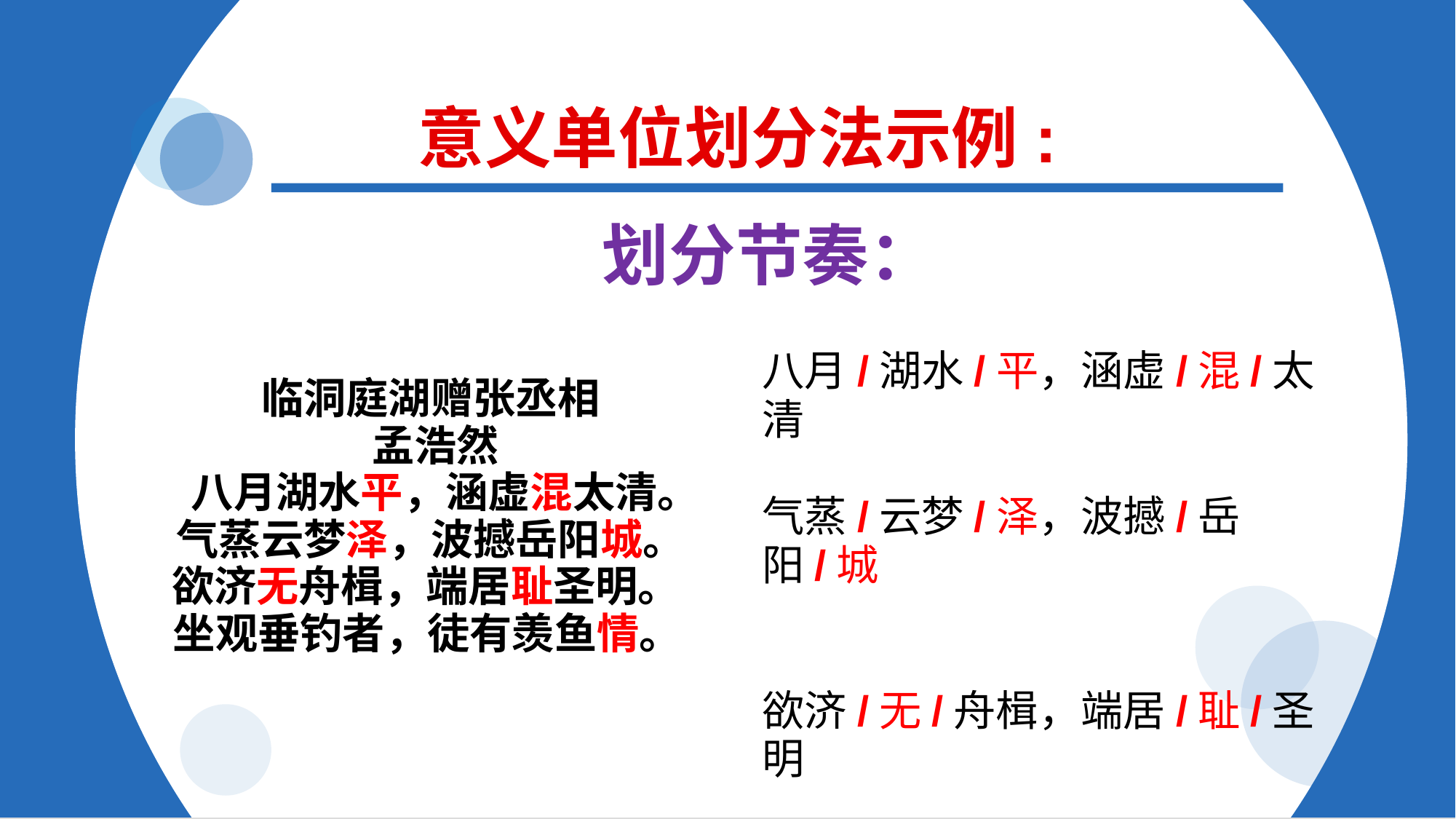

意义单位划分法示例:

划分节奏：

八月/湖水/平，涵虚/混/太清

气蒸/云梦/泽，波撼/岳阳/城

 欲济/无/舟楫，端居/耻/圣明

坐观/垂钓者，徒有/羡鱼/情
临洞庭湖赠张丞相
孟浩然
 八月湖水平，涵虚混太清。
气蒸云梦泽，波撼岳阳城。
欲济无舟楫，端居耻圣明。
坐观垂钓者，徒有羡鱼情。